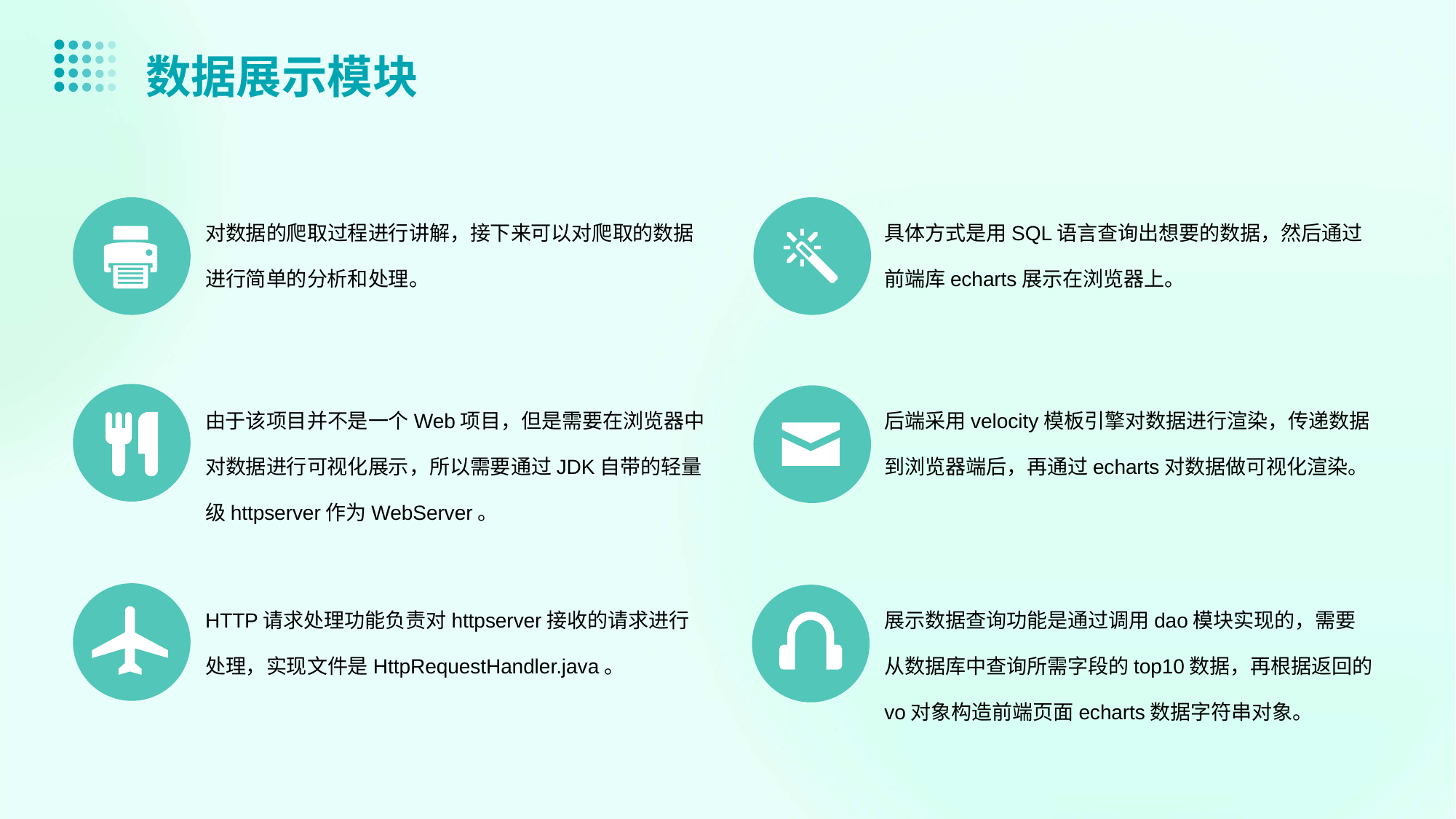

数据展示模块

对数据的爬取过程进行讲解，接下来可以对爬取的数据进行简单的分析和处理。
具体方式是用SQL语言查询出想要的数据，然后通过前端库echarts展示在浏览器上。

由于该项目并不是一个Web项目，但是需要在浏览器中对数据进行可视化展示，所以需要通过JDK自带的轻量级httpserver作为WebServer。
后端采用velocity模板引擎对数据进行渲染，传递数据到浏览器端后，再通过echarts对数据做可视化渲染。

HTTP请求处理功能负责对httpserver接收的请求进行处理，实现文件是HttpRequestHandler.java。
展示数据查询功能是通过调用dao模块实现的，需要从数据库中查询所需字段的top10数据，再根据返回的vo对象构造前端页面echarts数据字符串对象。